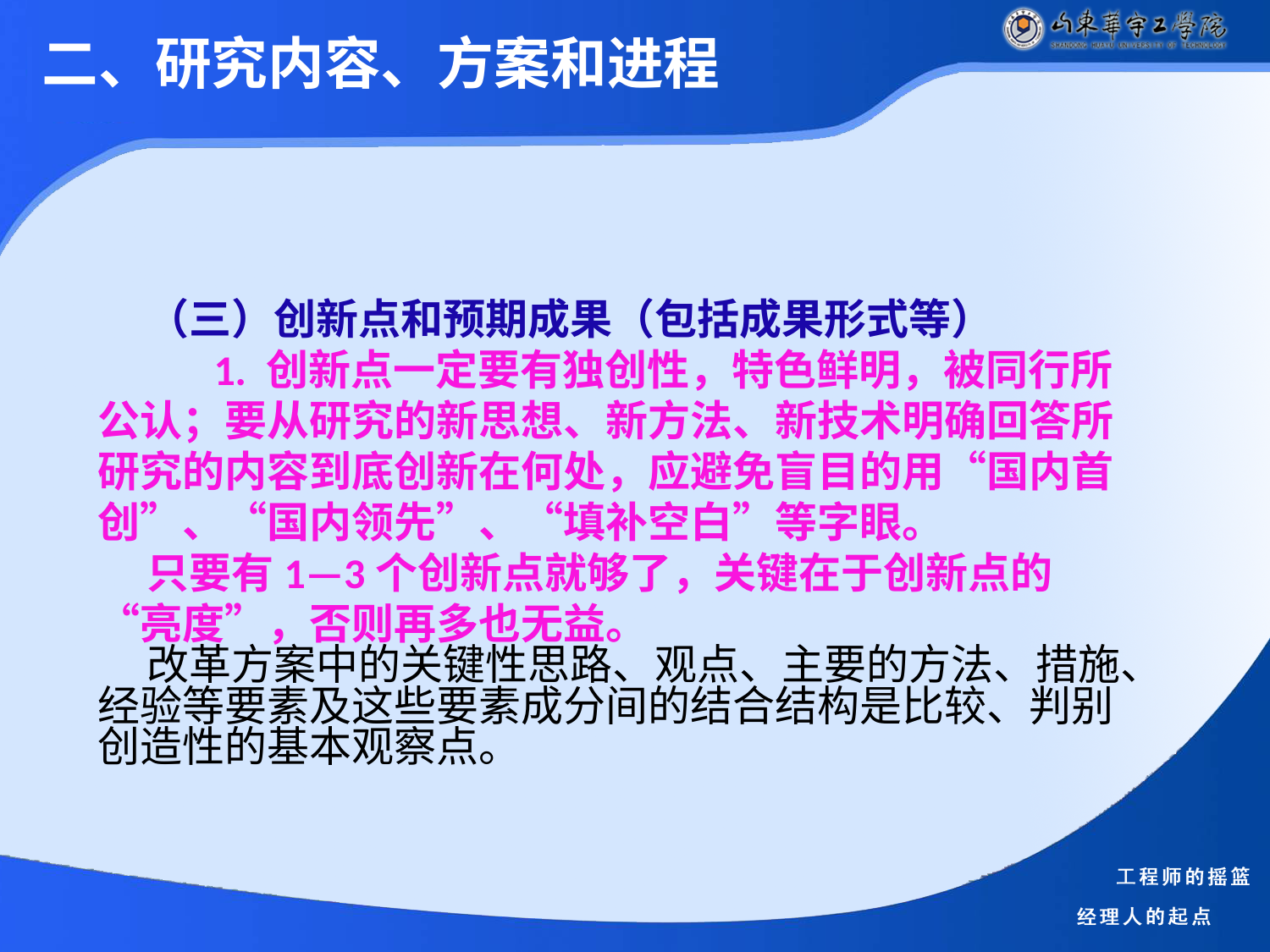

二、研究内容、方案和进程
（三）创新点和预期成果（包括成果形式等）
       1. 创新点一定要有独创性，特色鲜明，被同行所公认；要从研究的新思想、新方法、新技术明确回答所研究的内容到底创新在何处，应避免盲目的用“国内首创”、“国内领先”、“填补空白”等字眼。
只要有1—3个创新点就够了，关键在于创新点的“亮度”，否则再多也无益。
改革方案中的关键性思路、观点、主要的方法、措施、经验等要素及这些要素成分间的结合结构是比较、判别创造性的基本观察点。